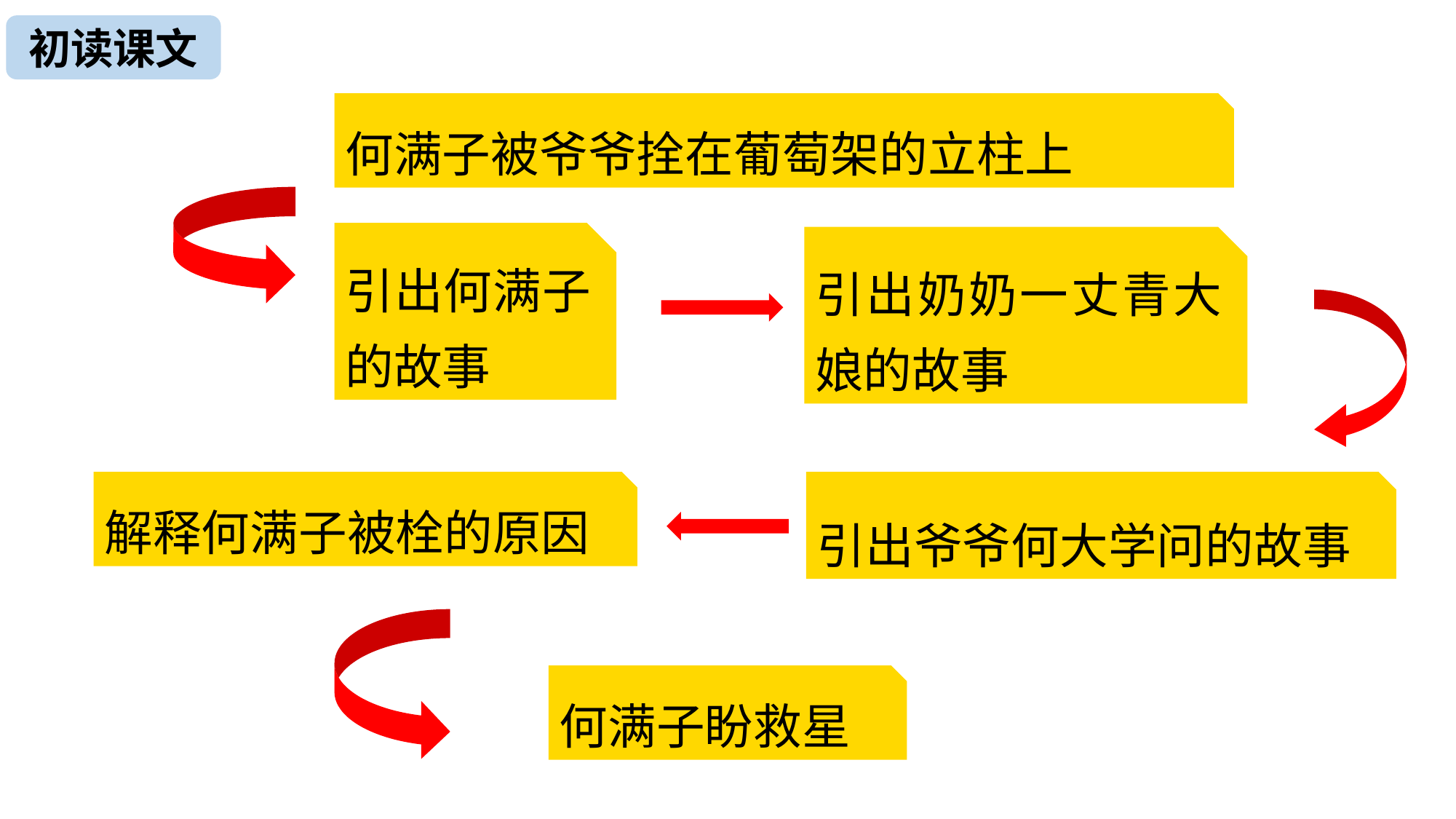

初读课文
何满子被爷爷拴在葡萄架的立柱上

引出何满子的故事
引出奶奶一丈青大娘的故事

解释何满子被栓的原因
引出爷爷何大学问的故事

何满子盼救星